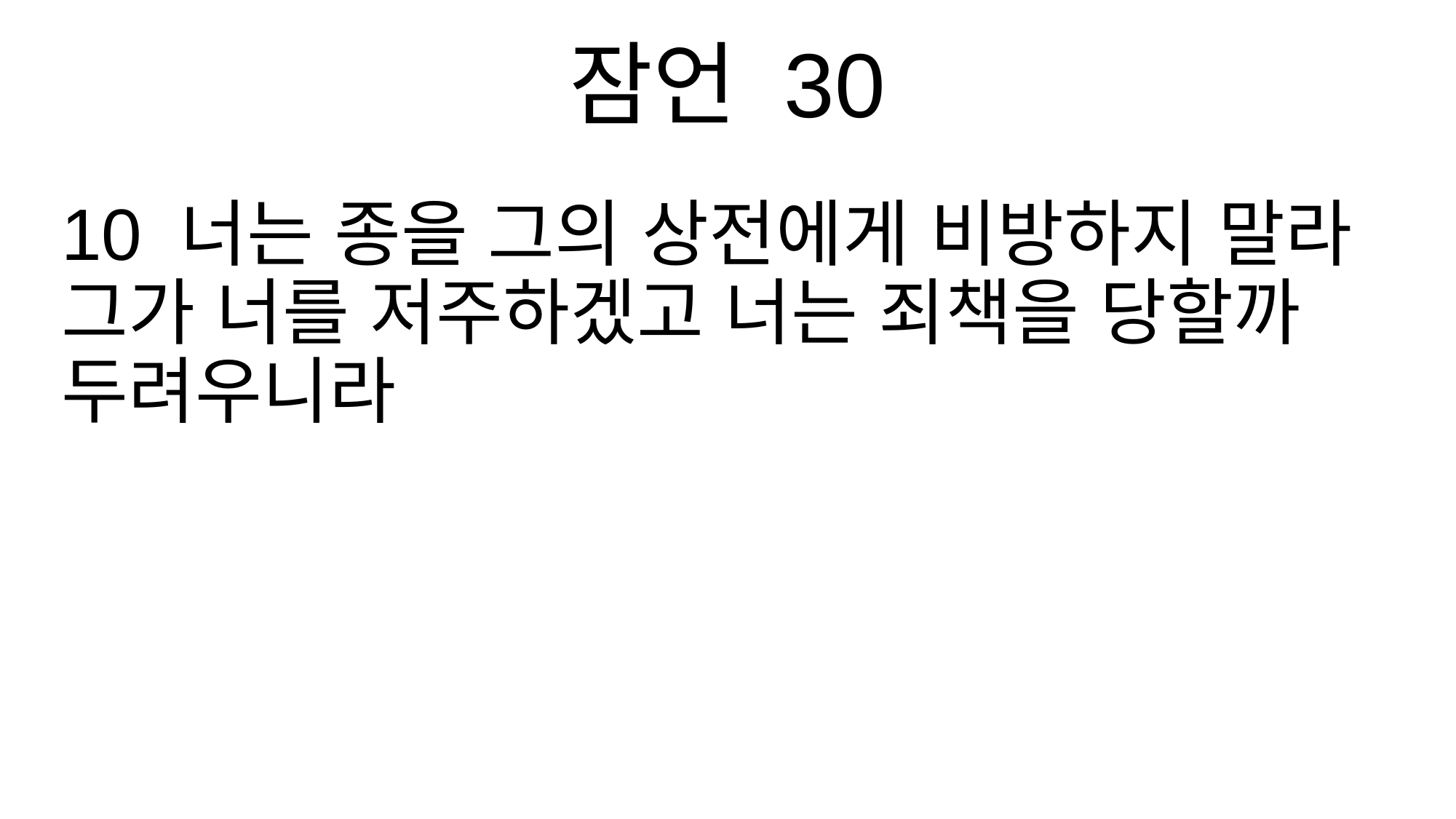

잠언 30
10 너는 종을 그의 상전에게 비방하지 말라 그가 너를 저주하겠고 너는 죄책을 당할까 두려우니라